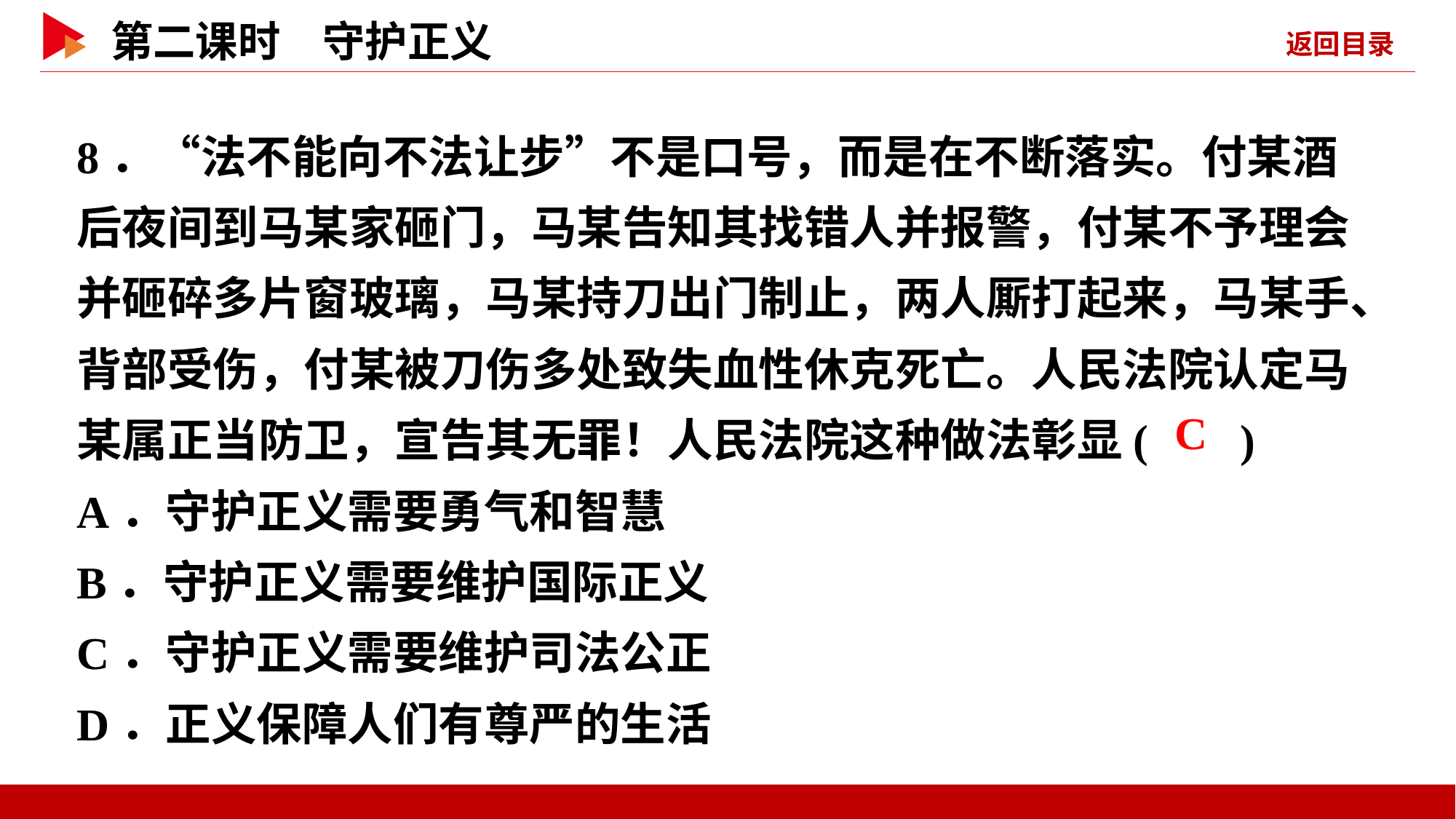

8．“法不能向不法让步”不是口号，而是在不断落实。付某酒后夜间到马某家砸门，马某告知其找错人并报警，付某不予理会并砸碎多片窗玻璃，马某持刀出门制止，两人厮打起来，马某手、背部受伤，付某被刀伤多处致失血性休克死亡。人民法院认定马某属正当防卫，宣告其无罪！人民法院这种做法彰显(        )
A．守护正义需要勇气和智慧
B．守护正义需要维护国际正义
C．守护正义需要维护司法公正
D．正义保障人们有尊严的生活
   C